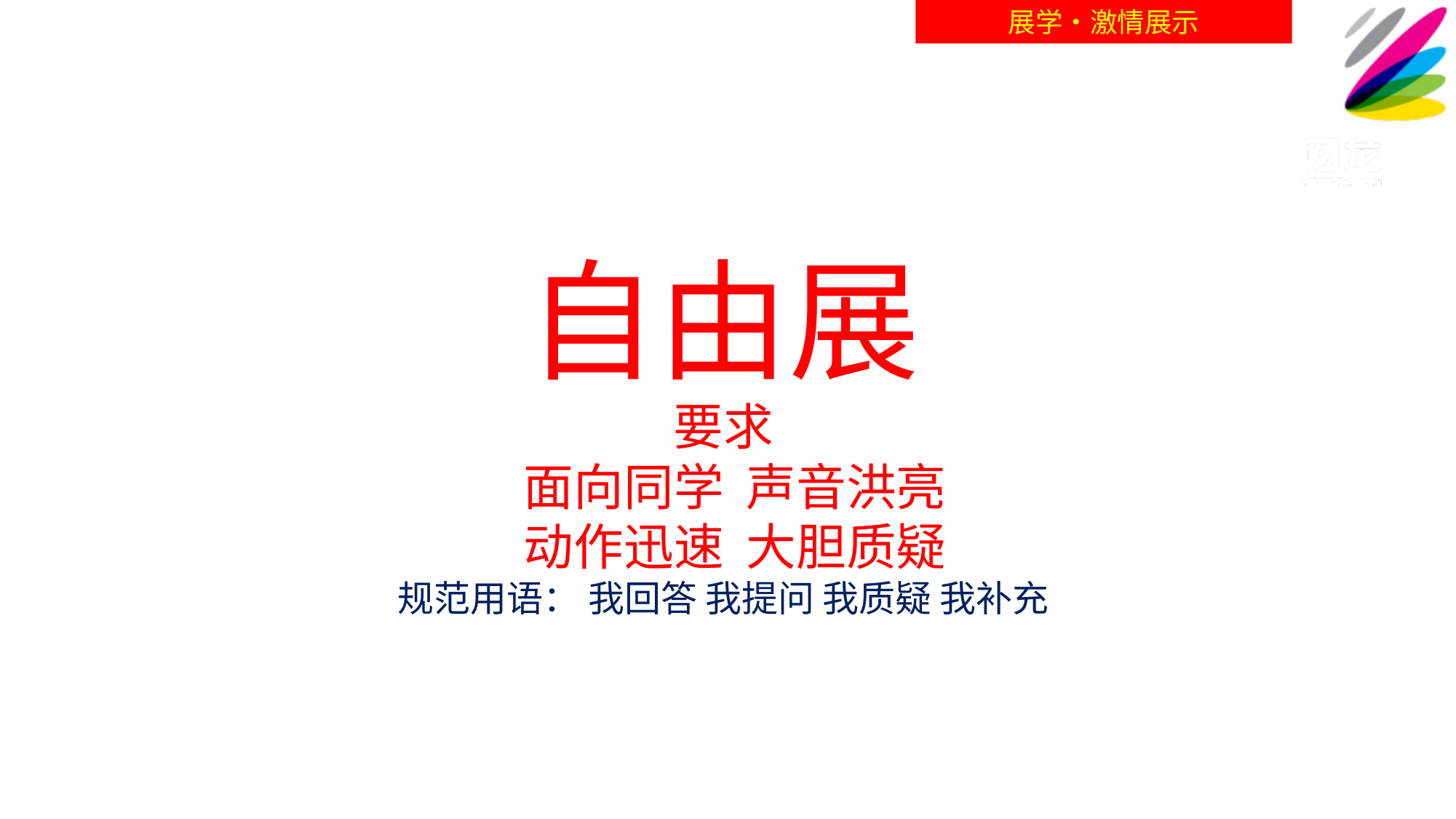

展学•激情展示
自由展
要求
 面向同学  声音洪亮
 动作迅速  大胆质疑
规范用语： 我回答 我提问 我质疑 我补充